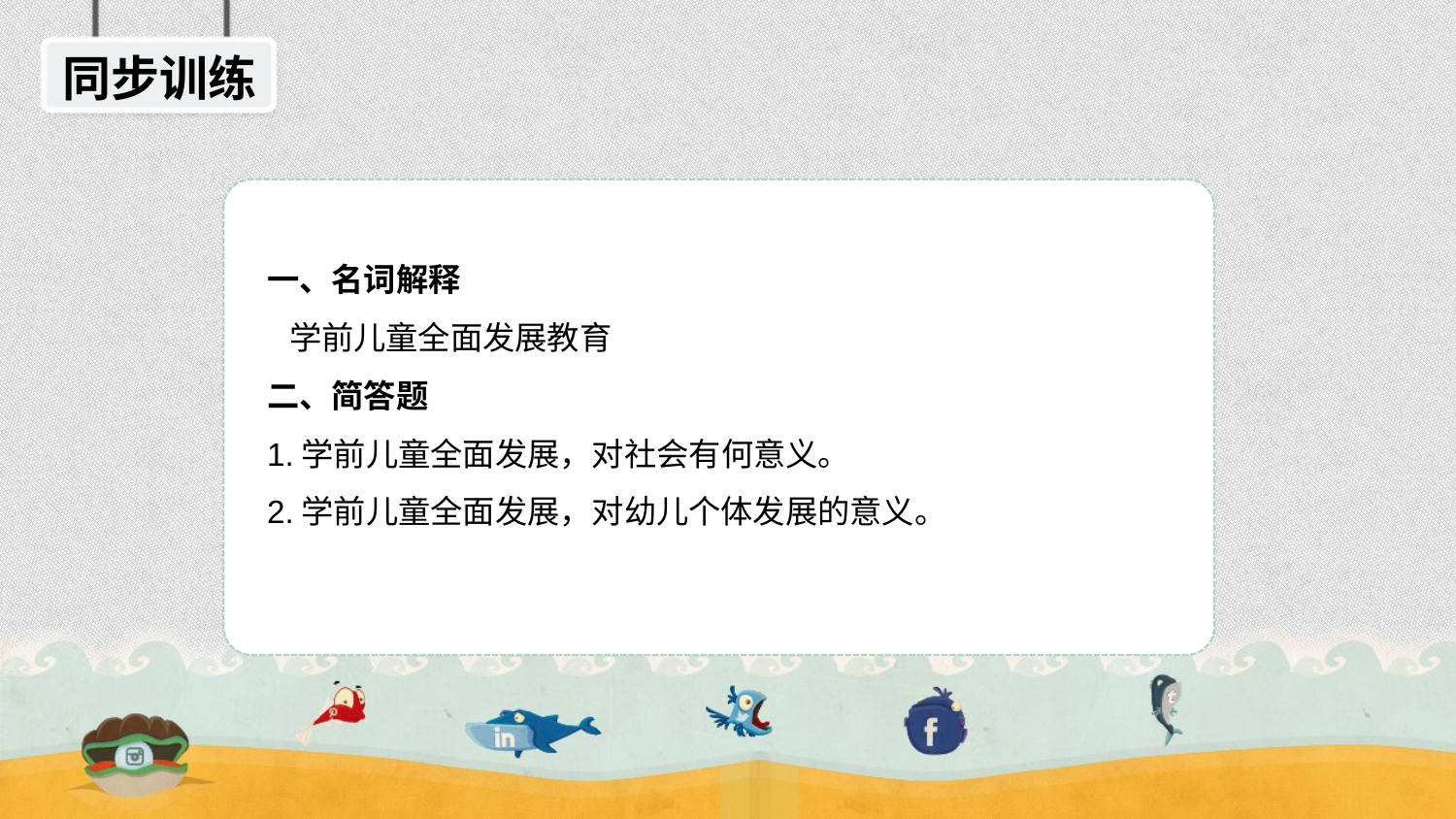

同步训练

一、名词解释
  学前儿童全面发展教育
二、简答题
1.学前儿童全面发展，对社会有何意义。
2.学前儿童全面发展，对幼儿个体发展的意义。